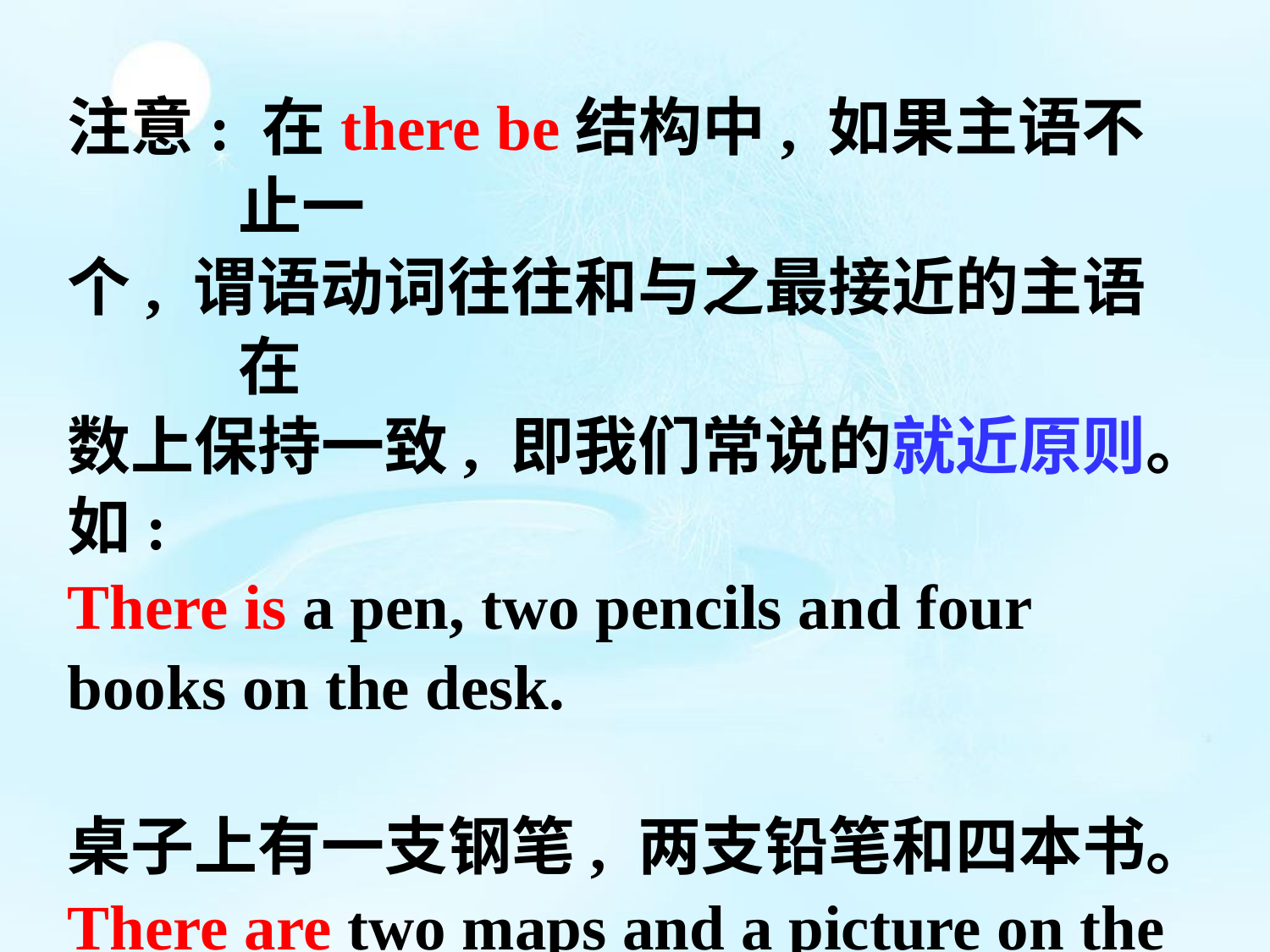

注意: 在there be结构中, 如果主语不止一
个, 谓语动词往往和与之最接近的主语在
数上保持一致, 即我们常说的就近原则。
如:
There is a pen, two pencils and four
books on the desk.
桌子上有一支钢笔, 两支铅笔和四本书。
There are two maps and a picture on the
wall.
墙上有两张地图和一幅画。